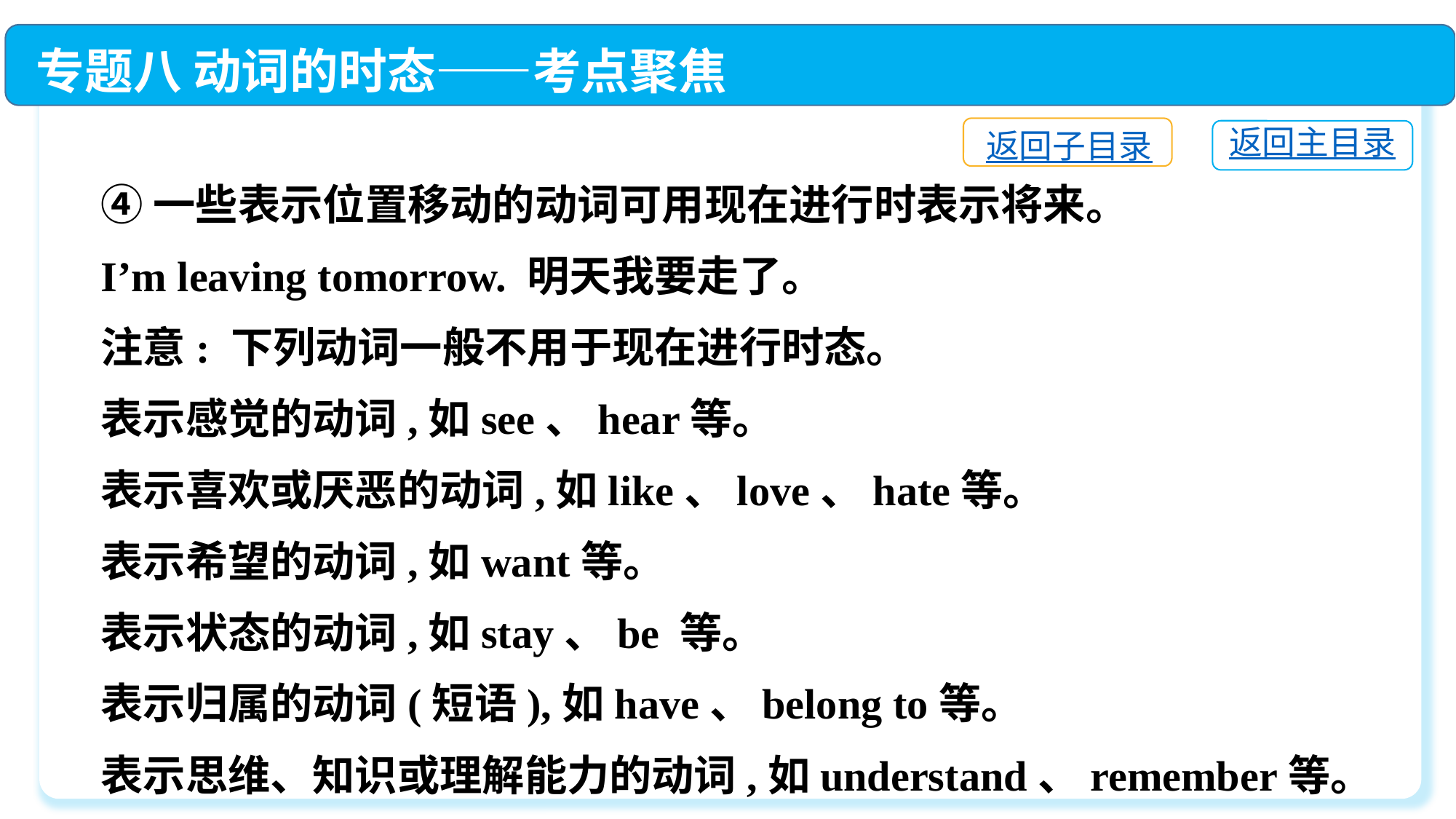

专题八 动词的时态——考点聚焦

返回子目录
返回主目录
④一些表示位置移动的动词可用现在进行时表示将来。
I’m leaving tomorrow. 明天我要走了。
注意: 下列动词一般不用于现在进行时态。
表示感觉的动词,如see、hear等。
表示喜欢或厌恶的动词,如like、love、hate等。
表示希望的动词,如want等。
表示状态的动词,如stay、be 等。
表示归属的动词(短语),如have、belong to等。
表示思维、知识或理解能力的动词,如understand、remember等。